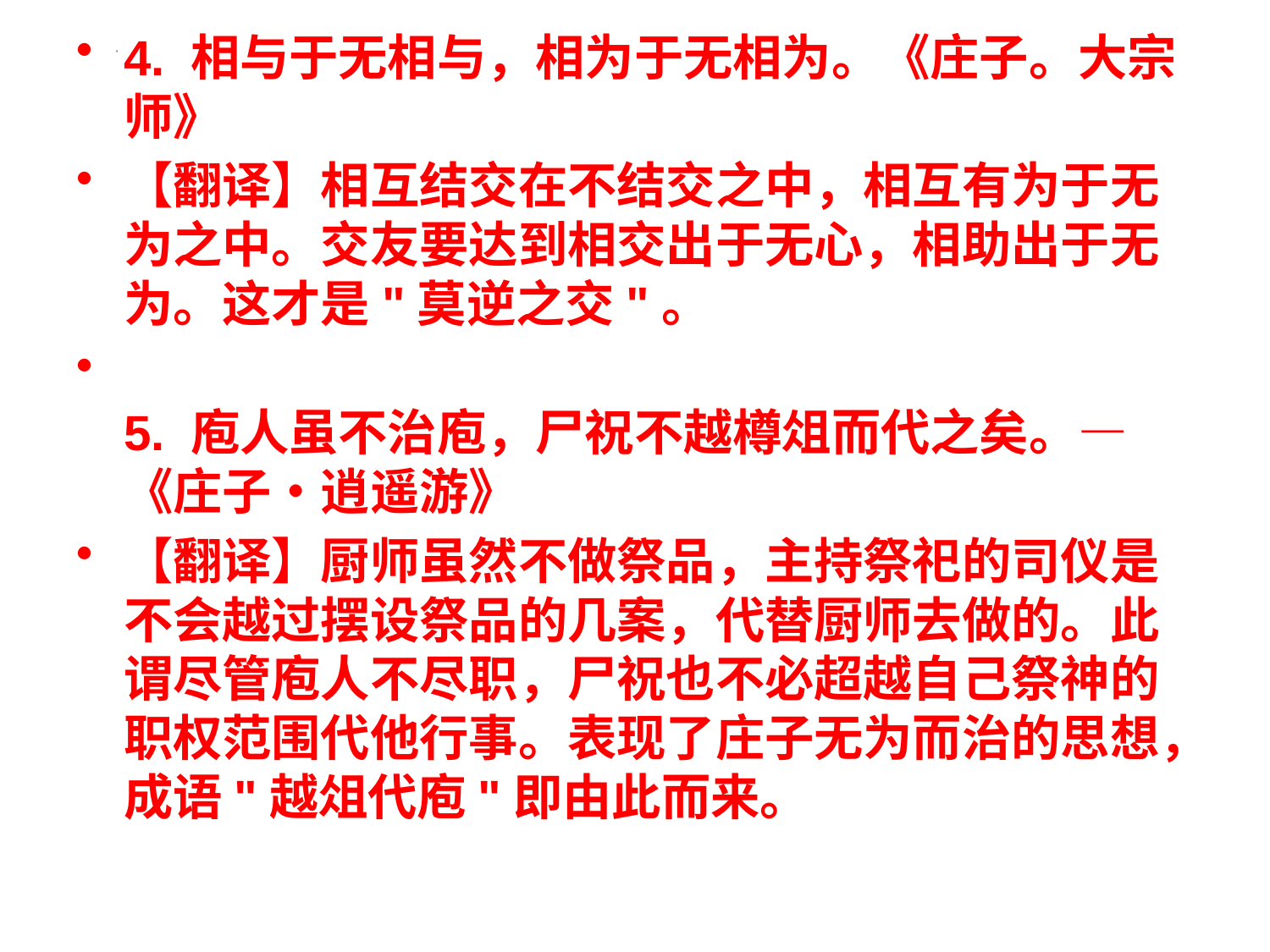

4. 相与于无相与，相为于无相为。《庄子。大宗师》
【翻译】相互结交在不结交之中，相互有为于无为之中。交友要达到相交出于无心，相助出于无为。这才是"莫逆之交"。
5. 庖人虽不治庖，尸祝不越樽俎而代之矣。—《庄子•逍遥游》
【翻译】厨师虽然不做祭品，主持祭祀的司仪是不会越过摆设祭品的几案，代替厨师去做的。此谓尽管庖人不尽职，尸祝也不必超越自己祭神的职权范围代他行事。表现了庄子无为而治的思想，成语"越俎代庖"即由此而来。